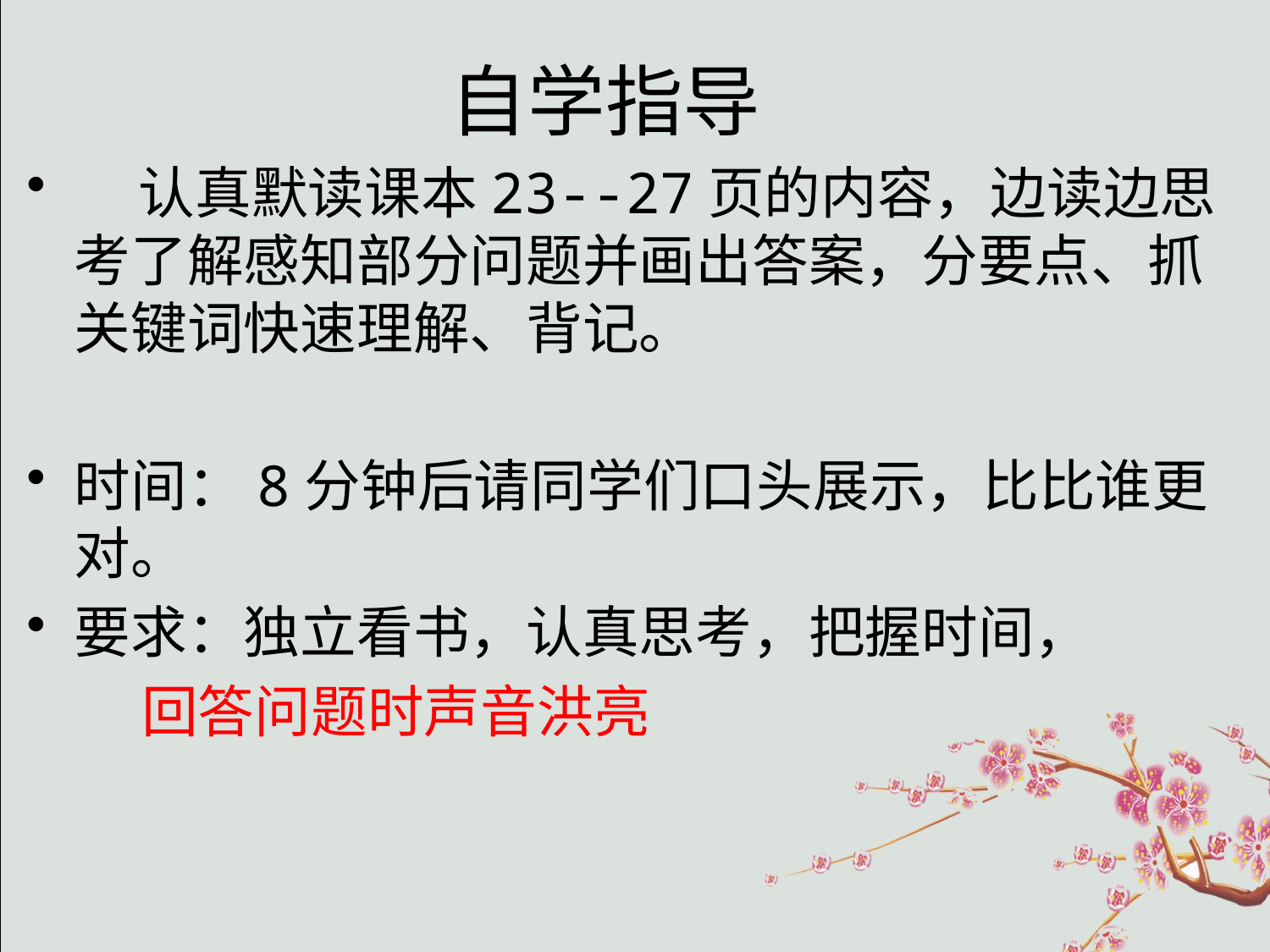

# 自学指导
    认真默读课本23--27页的内容，边读边思考了解感知部分问题并画出答案，分要点、抓关键词快速理解、背记。

时间：8分钟后请同学们口头展示，比比谁更对。
要求：独立看书，认真思考，把握时间，
        回答问题时声音洪亮